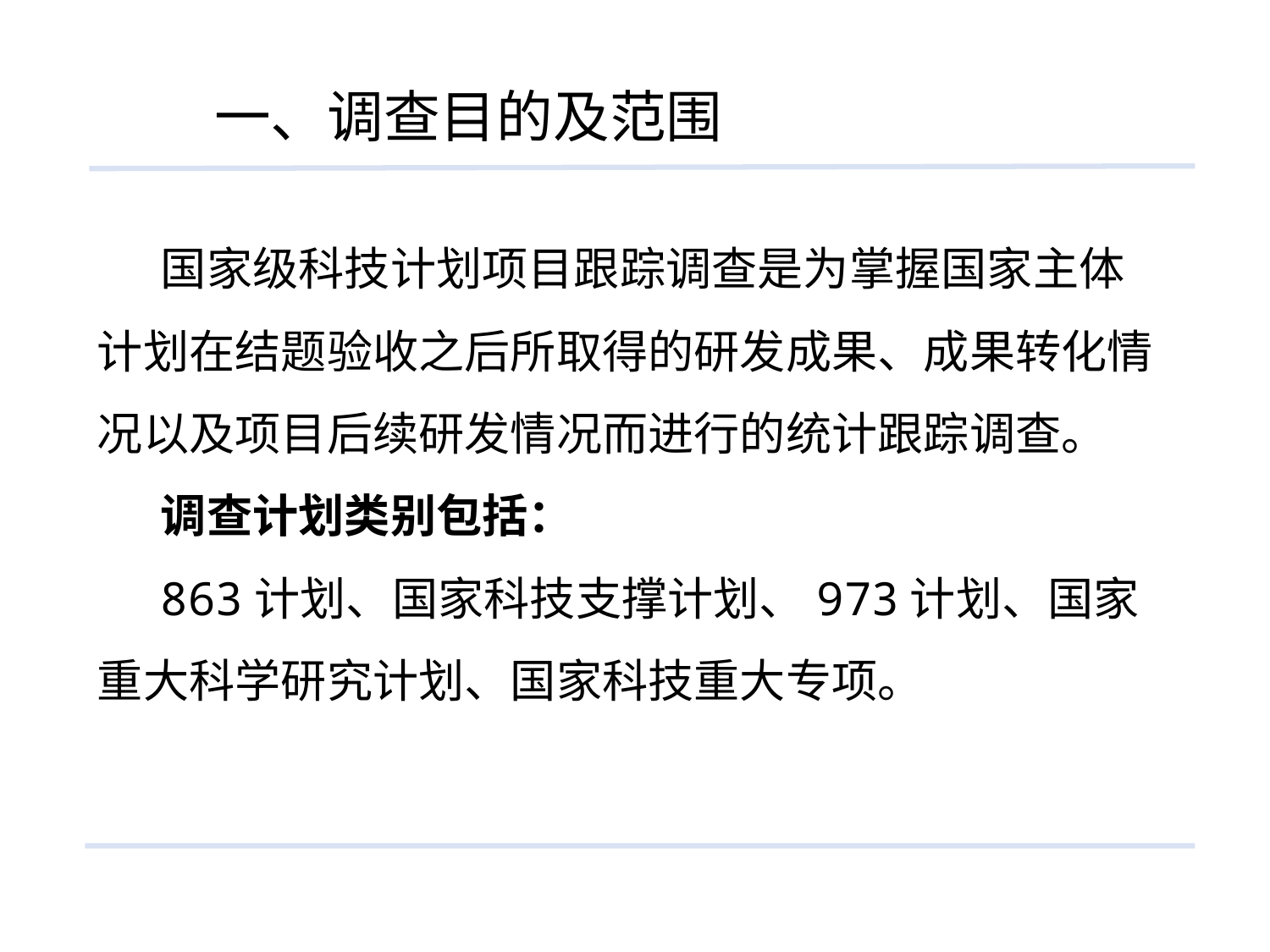

一、调查目的及范围

国家级科技计划项目跟踪调查是为掌握国家主体计划在结题验收之后所取得的研发成果、成果转化情况以及项目后续研发情况而进行的统计跟踪调查。
调查计划类别包括：
863计划、国家科技支撑计划、973计划、国家重大科学研究计划、国家科技重大专项。